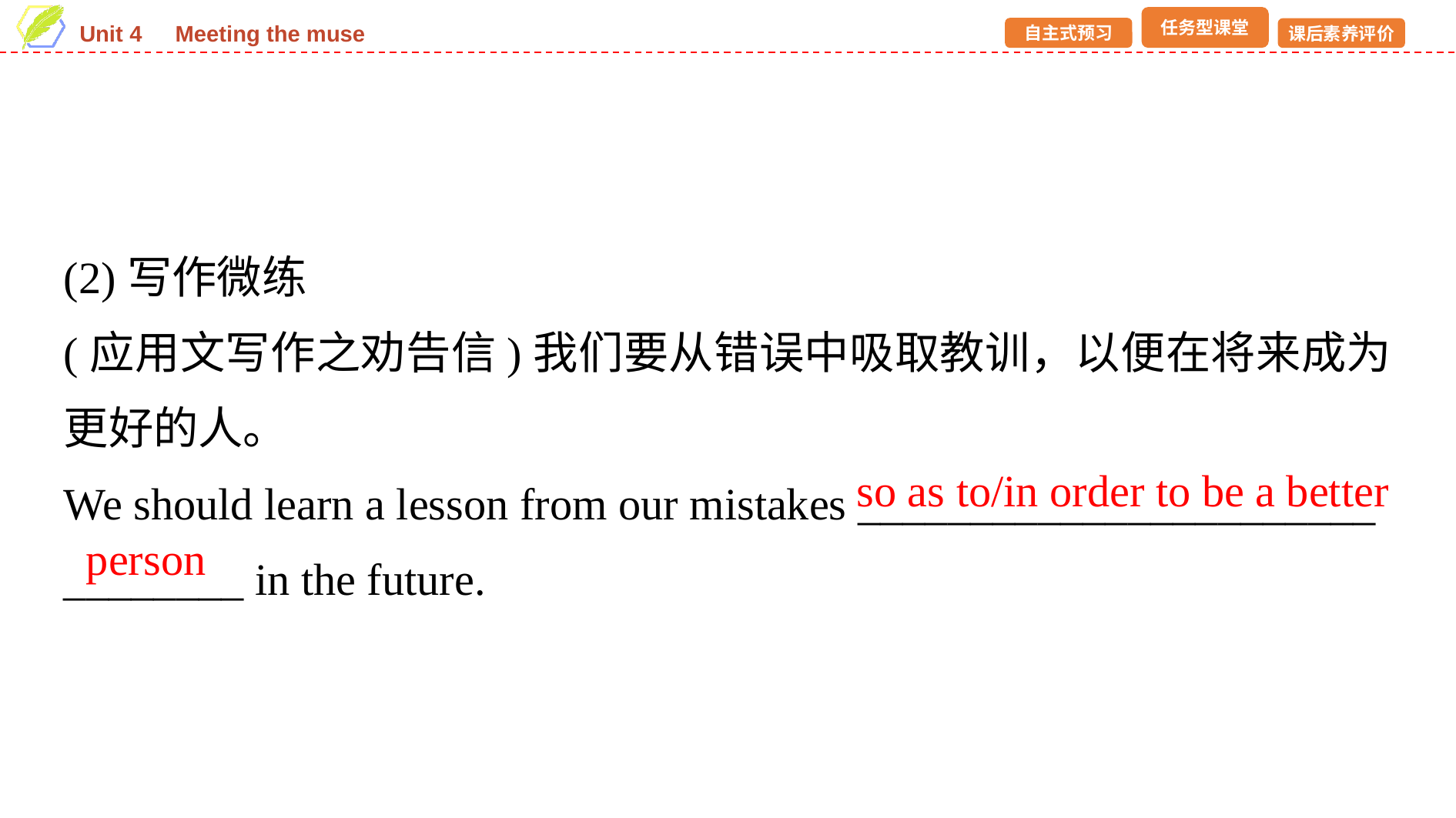

(2)写作微练
(应用文写作之劝告信)我们要从错误中吸取教训，以便在将来成为更好的人。
We should learn a lesson from our mistakes _______________________
________ in the future.
so as to/in order to be a better
person